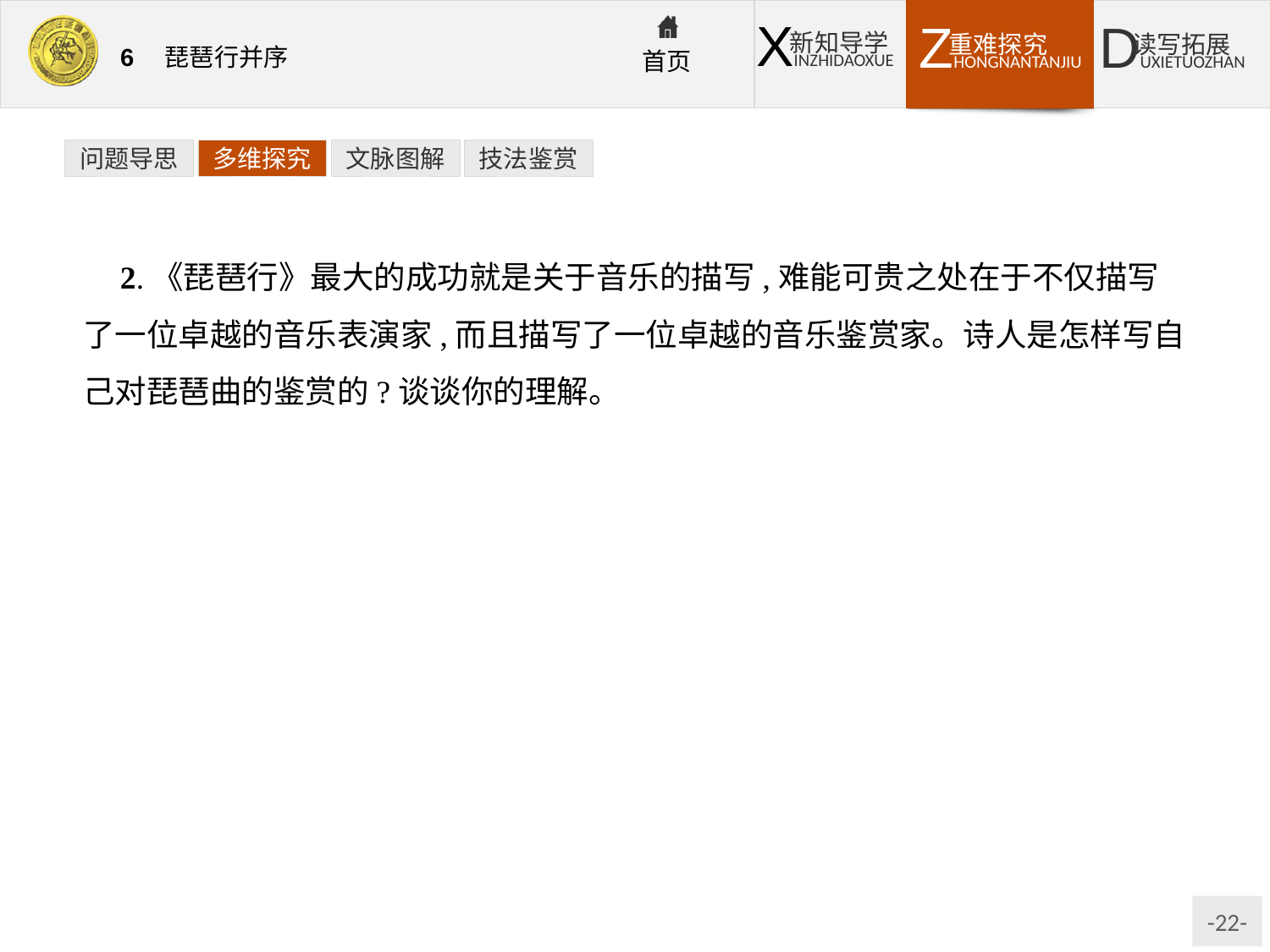

问题导思
多维探究
文脉图解
技法鉴赏
2.《琵琶行》最大的成功就是关于音乐的描写,难能可贵之处在于不仅描写了一位卓越的音乐表演家,而且描写了一位卓越的音乐鉴赏家。诗人是怎样写自己对琵琶曲的鉴赏的?谈谈你的理解。
提示:诗人不仅能听出琵琶女弹艺的高超,而且能听出曲调中隐含的感情。仅仅“转轴拨弦三两声”,便听出“未成曲调先有情”。从“弦弦掩抑声声思”“低眉信手续续弹”这样的连续演奏中,听出琵琶女“似诉平生不得志”“说尽心中无限事”。即便琵琶女短暂的歇拍,他也听出“别有幽愁暗恨生”。到了最后,竟然听出“凄凄不似向前声”,在“满座重闻皆掩泣”之时,诗人热泪纵横“青衫湿”。这也许是在俞伯牙和钟子期之后最好的关于知音的故事了。